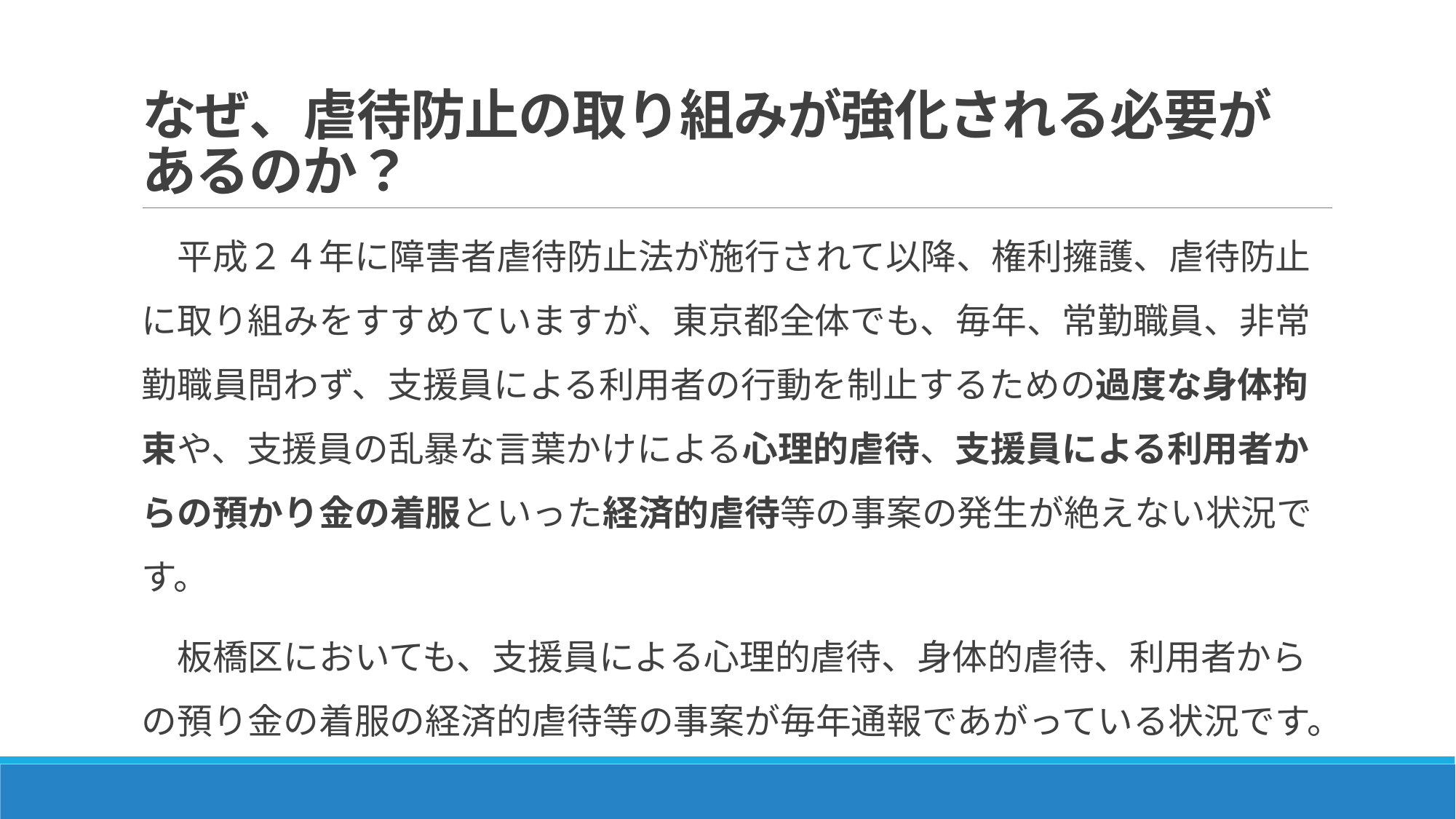

# なぜ、虐待防止の取り組みが強化される必要があるのか？
　平成２４年に障害者虐待防止法が施行されて以降、権利擁護、虐待防止に取り組みをすすめていますが、東京都全体でも、毎年、常勤職員、非常勤職員問わず、支援員による利用者の行動を制止するための過度な身体拘束や、支援員の乱暴な言葉かけによる心理的虐待、支援員による利用者からの預かり金の着服といった経済的虐待等の事案の発生が絶えない状況です。
　板橋区においても、支援員による心理的虐待、身体的虐待、利用者からの預り金の着服の経済的虐待等の事案が毎年通報であがっている状況です。